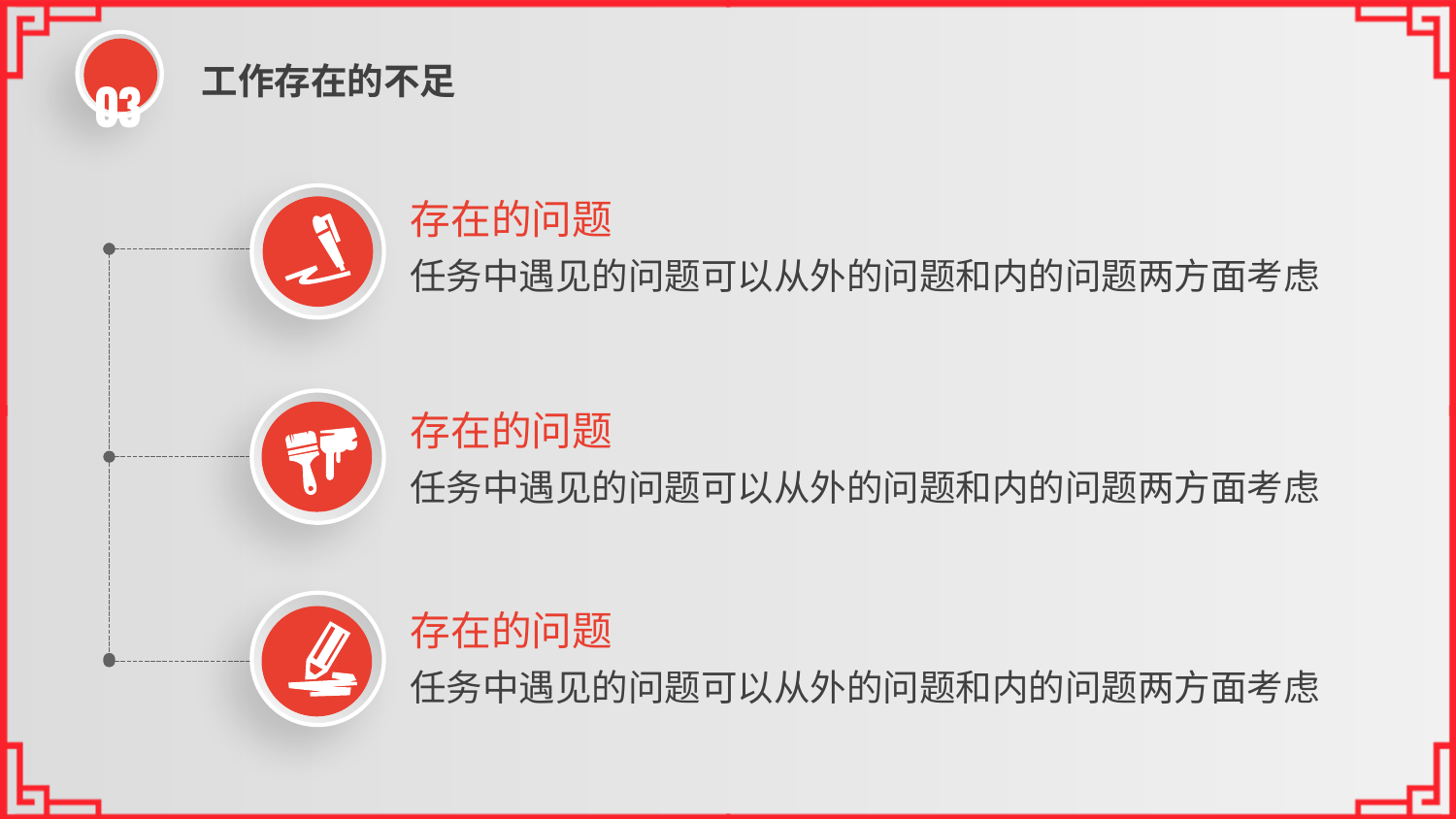

03

工作存在的不足

存在的问题

任务中遇见的问题可以从外的问题和内的问题两方面考虑

存在的问题

任务中遇见的问题可以从外的问题和内的问题两方面考虑

存在的问题

任务中遇见的问题可以从外的问题和内的问题两方面考虑